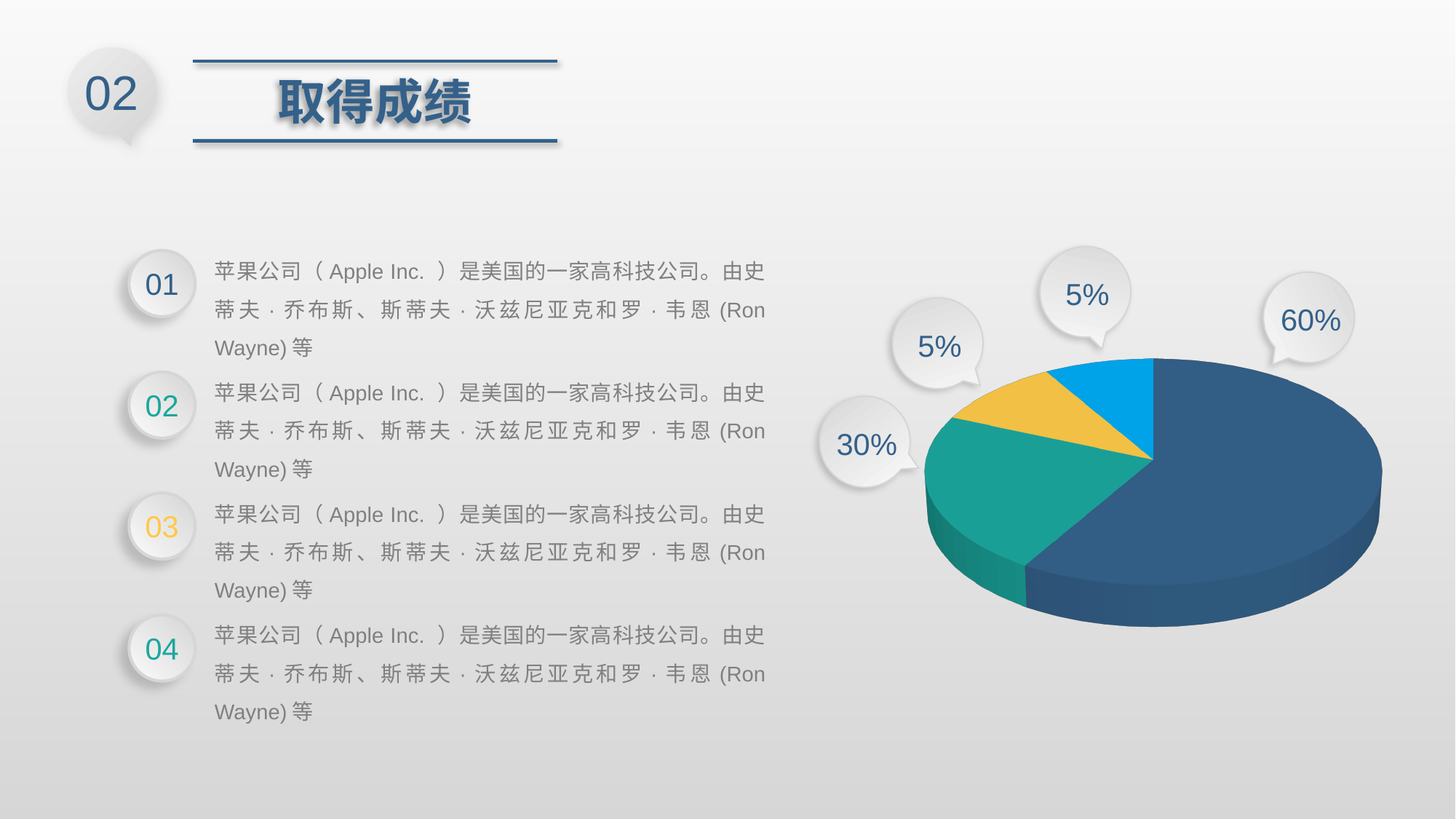

02
取得成绩
苹果公司（Apple Inc. ）是美国的一家高科技公司。由史蒂夫·乔布斯、斯蒂夫·沃兹尼亚克和罗·韦恩(Ron Wayne)等

5%

01

60%

5%

[unsupported chart]

苹果公司（Apple Inc. ）是美国的一家高科技公司。由史蒂夫·乔布斯、斯蒂夫·沃兹尼亚克和罗·韦恩(Ron Wayne)等

02

30%
苹果公司（Apple Inc. ）是美国的一家高科技公司。由史蒂夫·乔布斯、斯蒂夫·沃兹尼亚克和罗·韦恩(Ron Wayne)等

03
苹果公司（Apple Inc. ）是美国的一家高科技公司。由史蒂夫·乔布斯、斯蒂夫·沃兹尼亚克和罗·韦恩(Ron Wayne)等

04